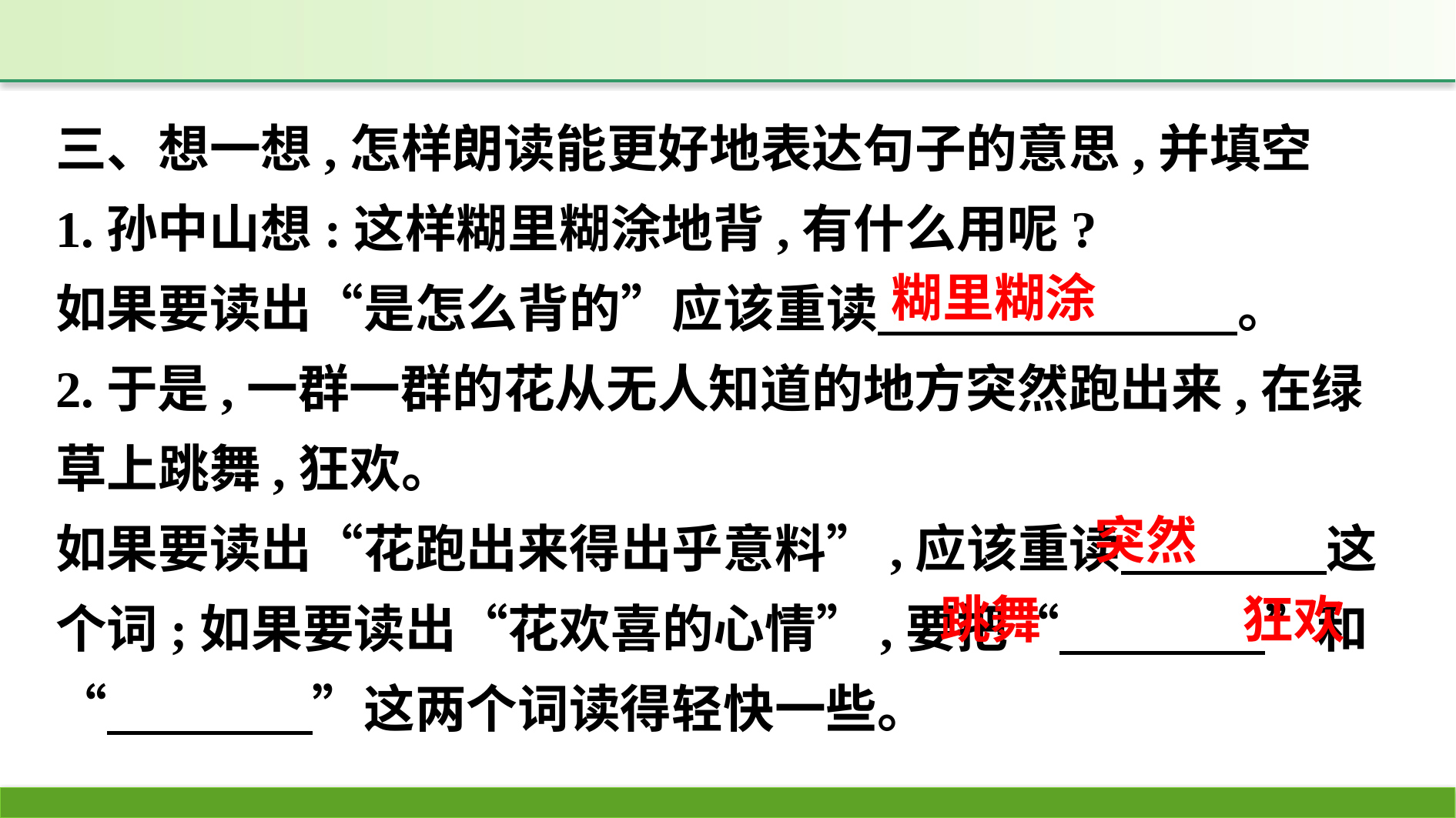

三、想一想,怎样朗读能更好地表达句子的意思,并填空
1.孙中山想:这样糊里糊涂地背,有什么用呢?
如果要读出“是怎么背的”应该重读　　　　　　　。
2.于是,一群一群的花从无人知道的地方突然跑出来,在绿草上跳舞,狂欢。
如果要读出“花跑出来得出乎意料”,应该重读　　　　这个词;如果要读出“花欢喜的心情”,要把“　　　　”和“　　　　”这两个词读得轻快一些。
糊里糊涂
突然
跳舞
狂欢